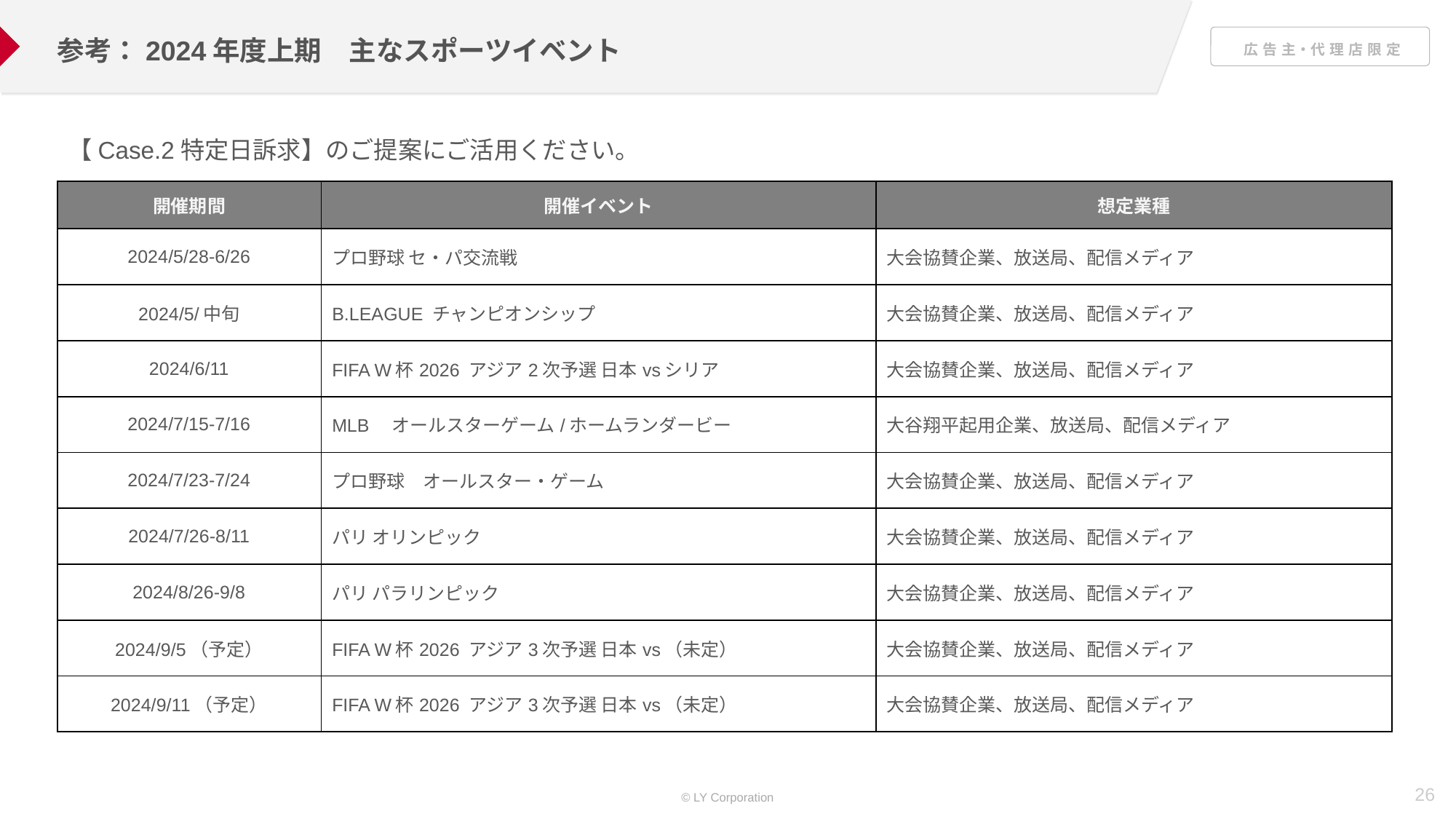

参考：2024年度上期　主なスポーツイベント
【Case.2特定日訴求】のご提案にご活用ください。
| 開催期間 | 開催イベント | 想定業種 |
| --- | --- | --- |
| 2024/5/28-6/26 | プロ野球 セ・パ交流戦 | 大会協賛企業、放送局、配信メディア |
| 2024/5/中旬 | B.LEAGUE チャンピオンシップ | 大会協賛企業、放送局、配信メディア |
| 2024/6/11 | FIFA W杯2026 アジア2次予選 日本vsシリア | 大会協賛企業、放送局、配信メディア |
| 2024/7/15-7/16 | MLB　オールスターゲーム/ホームランダービー | 大谷翔平起用企業、放送局、配信メディア |
| 2024/7/23-7/24 | プロ野球　オールスター・ゲーム | 大会協賛企業、放送局、配信メディア |
| 2024/7/26-8/11 | パリ オリンピック | 大会協賛企業、放送局、配信メディア |
| 2024/8/26-9/8 | パリ パラリンピック | 大会協賛企業、放送局、配信メディア |
| 2024/9/5（予定） | FIFA W杯2026 アジア3次予選 日本vs（未定） | 大会協賛企業、放送局、配信メディア |
| 2024/9/11（予定） | FIFA W杯2026 アジア3次予選 日本vs（未定） | 大会協賛企業、放送局、配信メディア |